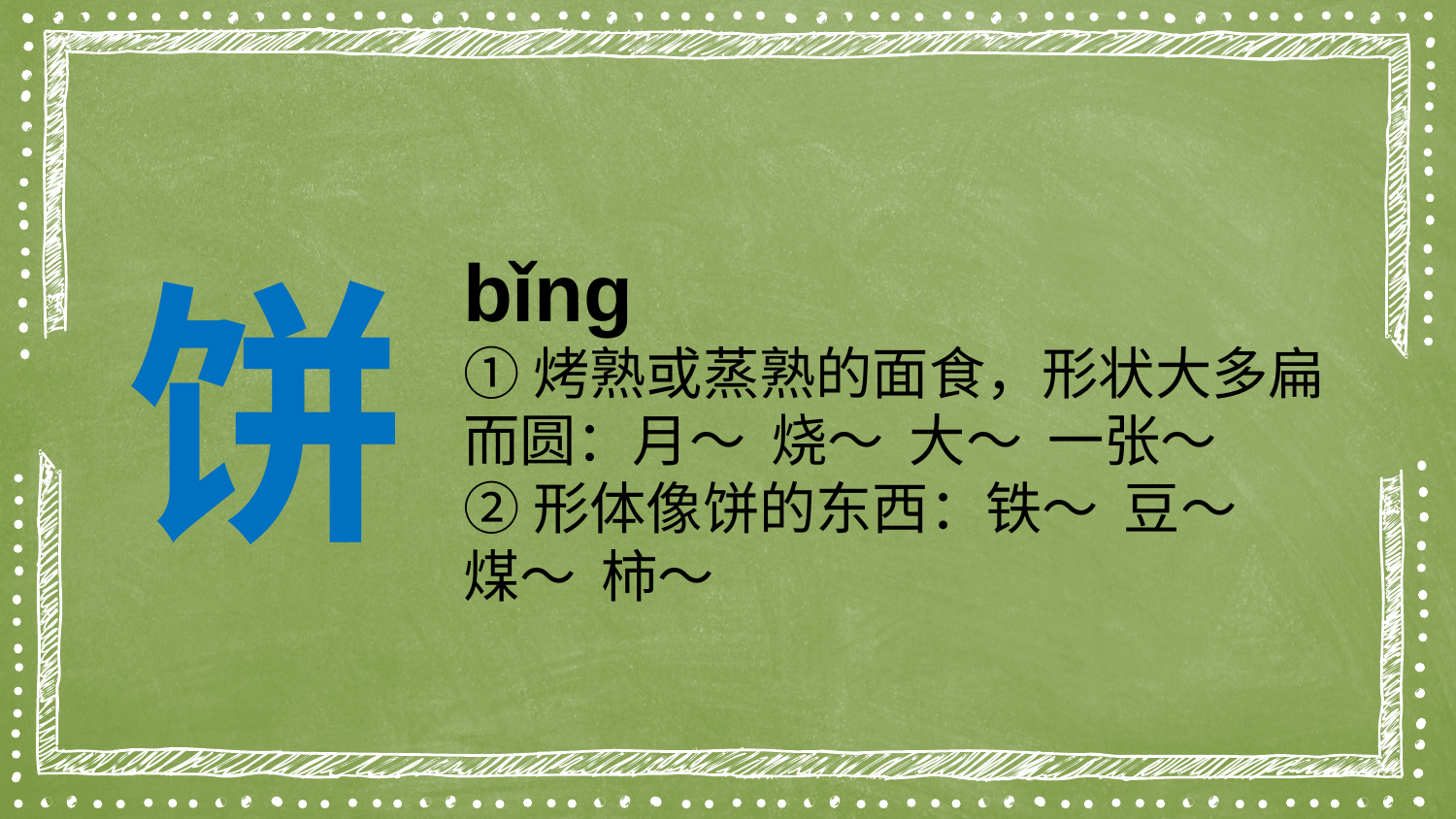

饼
bǐng
①烤熟或蒸熟的面食，形状大多扁而圆：月～  烧～  大～  一张～
②形体像饼的东西：铁～  豆～  煤～  柿～